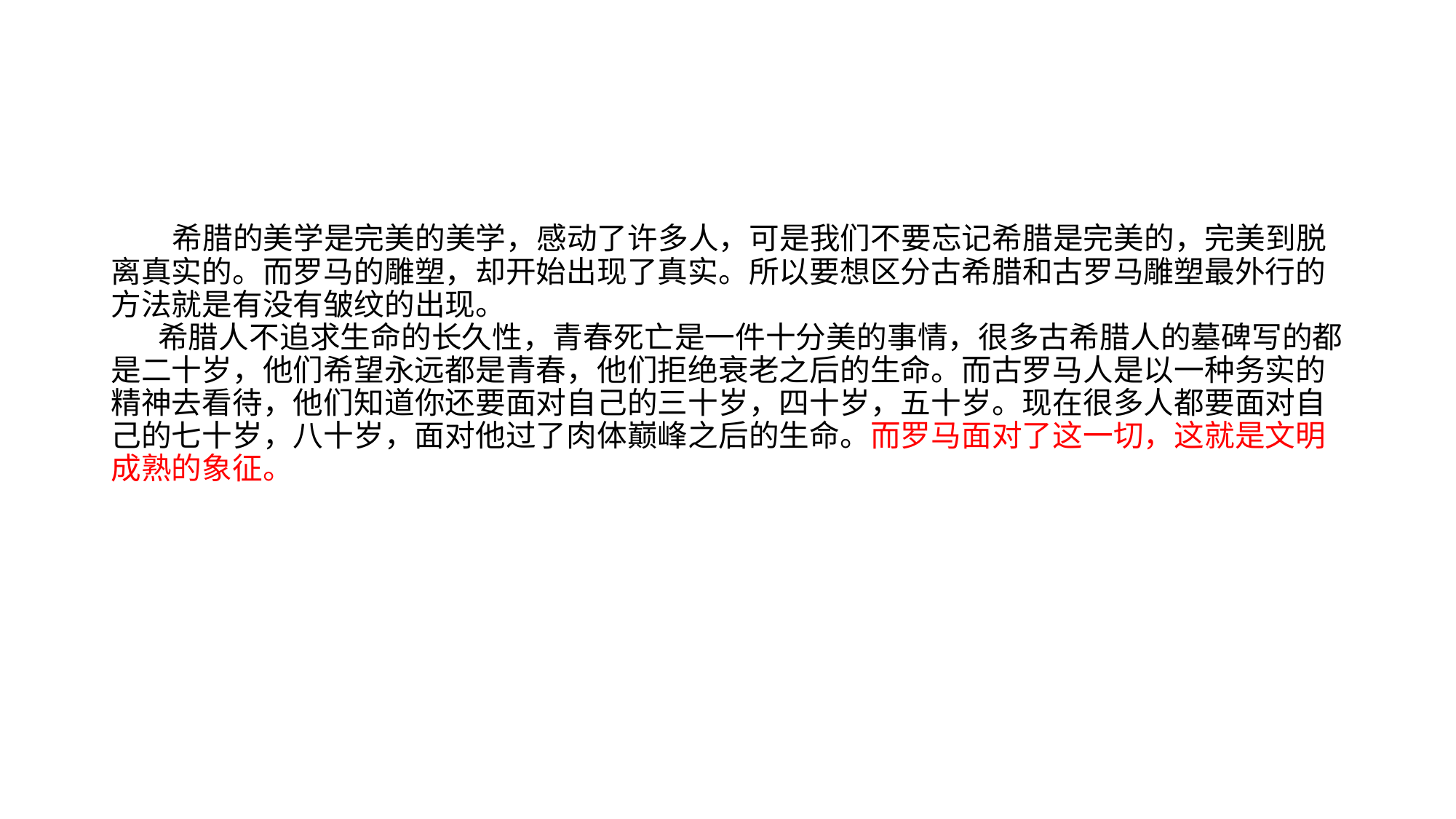

希腊的美学是完美的美学，感动了许多人，可是我们不要忘记希腊是完美的，完美到脱离真实的。而罗马的雕塑，却开始出现了真实。所以要想区分古希腊和古罗马雕塑最外行的方法就是有没有皱纹的出现。
       希腊人不追求生命的长久性，青春死亡是一件十分美的事情，很多古希腊人的墓碑写的都是二十岁，他们希望永远都是青春，他们拒绝衰老之后的生命。而古罗马人是以一种务实的精神去看待，他们知道你还要面对自己的三十岁，四十岁，五十岁。现在很多人都要面对自己的七十岁，八十岁，面对他过了肉体巅峰之后的生命。而罗马面对了这一切，这就是文明成熟的象征。